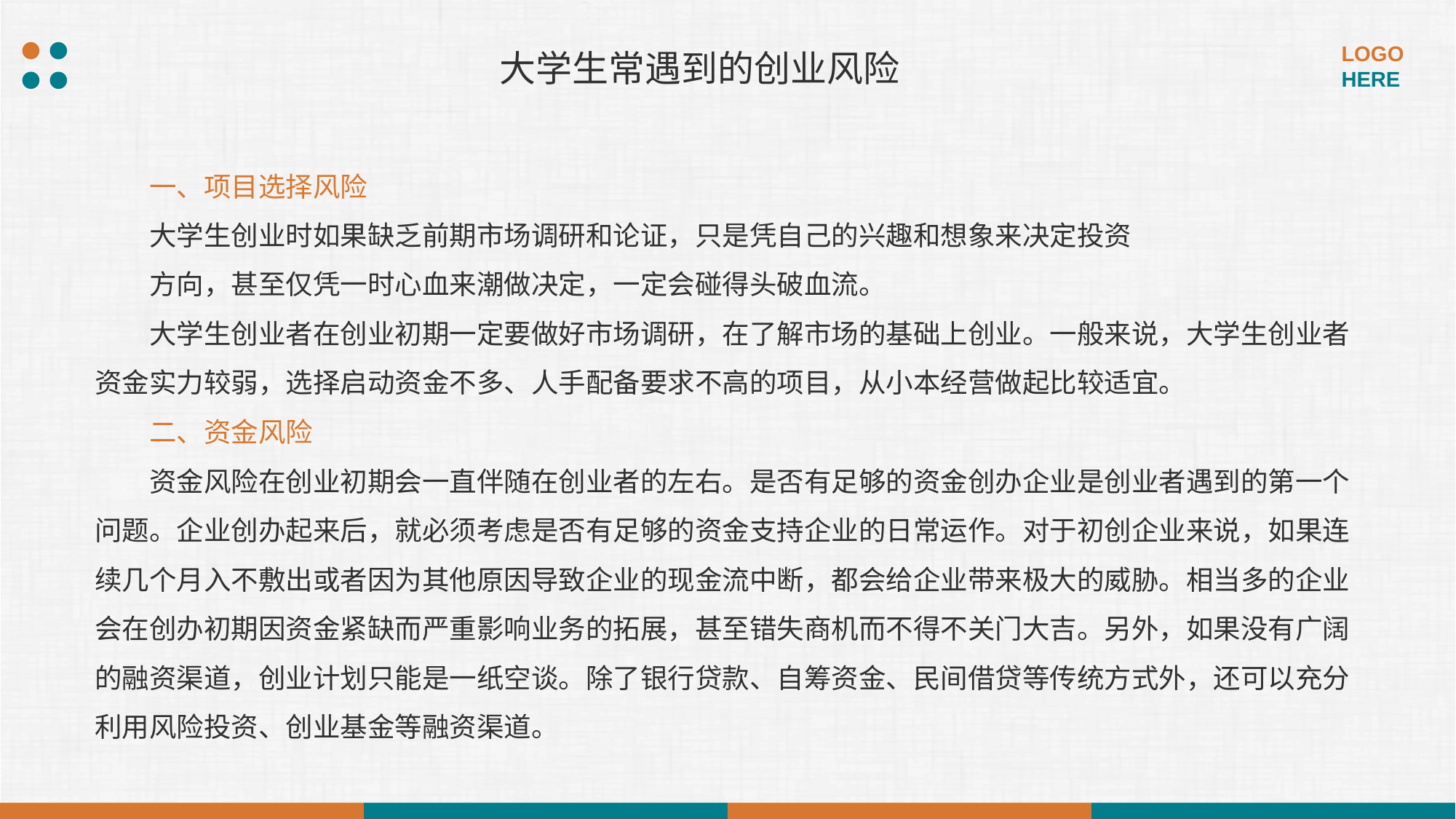

大学生常遇到的创业风险
一、项目选择风险
大学生创业时如果缺乏前期市场调研和论证，只是凭自己的兴趣和想象来决定投资
方向，甚至仅凭一时心血来潮做决定，一定会碰得头破血流。
大学生创业者在创业初期一定要做好市场调研，在了解市场的基础上创业。一般来说，大学生创业者资金实力较弱，选择启动资金不多、人手配备要求不高的项目，从小本经营做起比较适宜。
二、资金风险
资金风险在创业初期会一直伴随在创业者的左右。是否有足够的资金创办企业是创业者遇到的第一个问题。企业创办起来后，就必须考虑是否有足够的资金支持企业的日常运作。对于初创企业来说，如果连续几个月入不敷出或者因为其他原因导致企业的现金流中断，都会给企业带来极大的威胁。相当多的企业会在创办初期因资金紧缺而严重影响业务的拓展，甚至错失商机而不得不关门大吉。另外，如果没有广阔的融资渠道，创业计划只能是一纸空谈。除了银行贷款、自筹资金、民间借贷等传统方式外，还可以充分利用风险投资、创业基金等融资渠道。